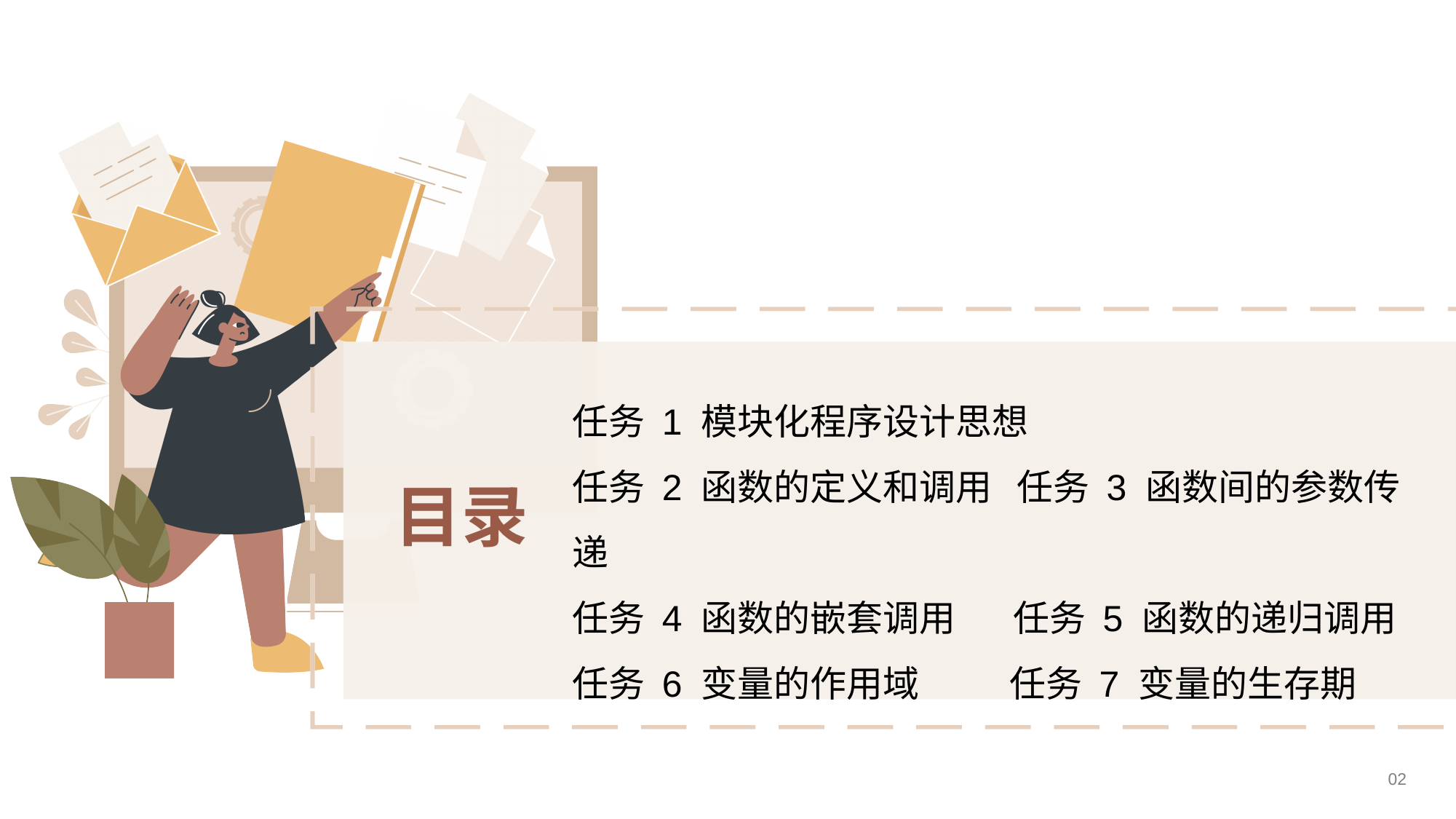

任务 1 模块化程序设计思想
任务 2 函数的定义和调用   任务 3 函数间的参数传递
任务 4 函数的嵌套调用       任务 5 函数的递归调用
任务 6 变量的作用域           任务 7 变量的生存期
目录
02